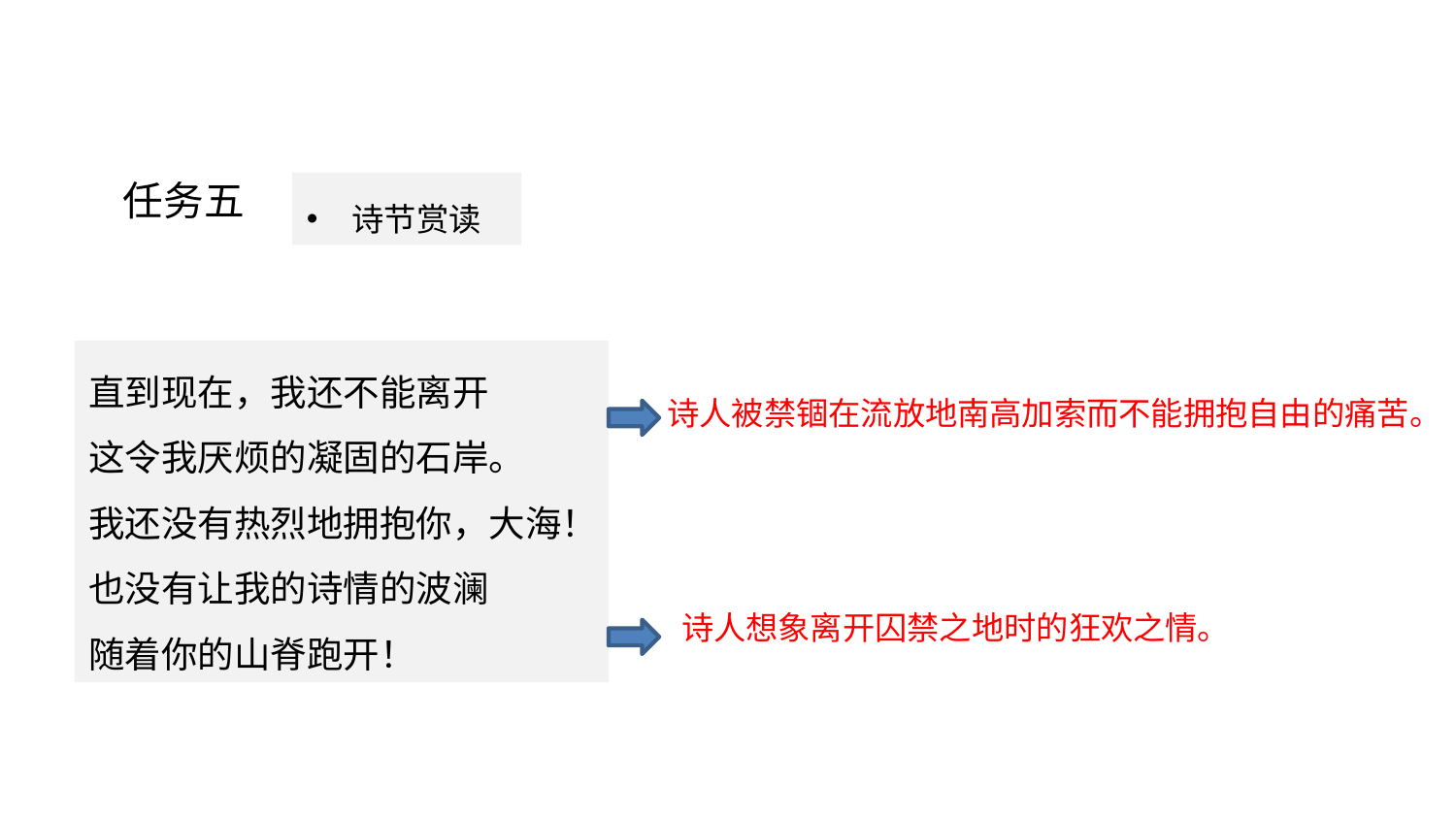

品读诗歌
任务五
诗节赏读
直到现在，我还不能离开
这令我厌烦的凝固的石岸。
我还没有热烈地拥抱你，大海！
也没有让我的诗情的波澜
随着你的山脊跑开！
诗人被禁锢在流放地南高加索而不能拥抱自由的痛苦。

诗人想象离开囚禁之地时的狂欢之情。